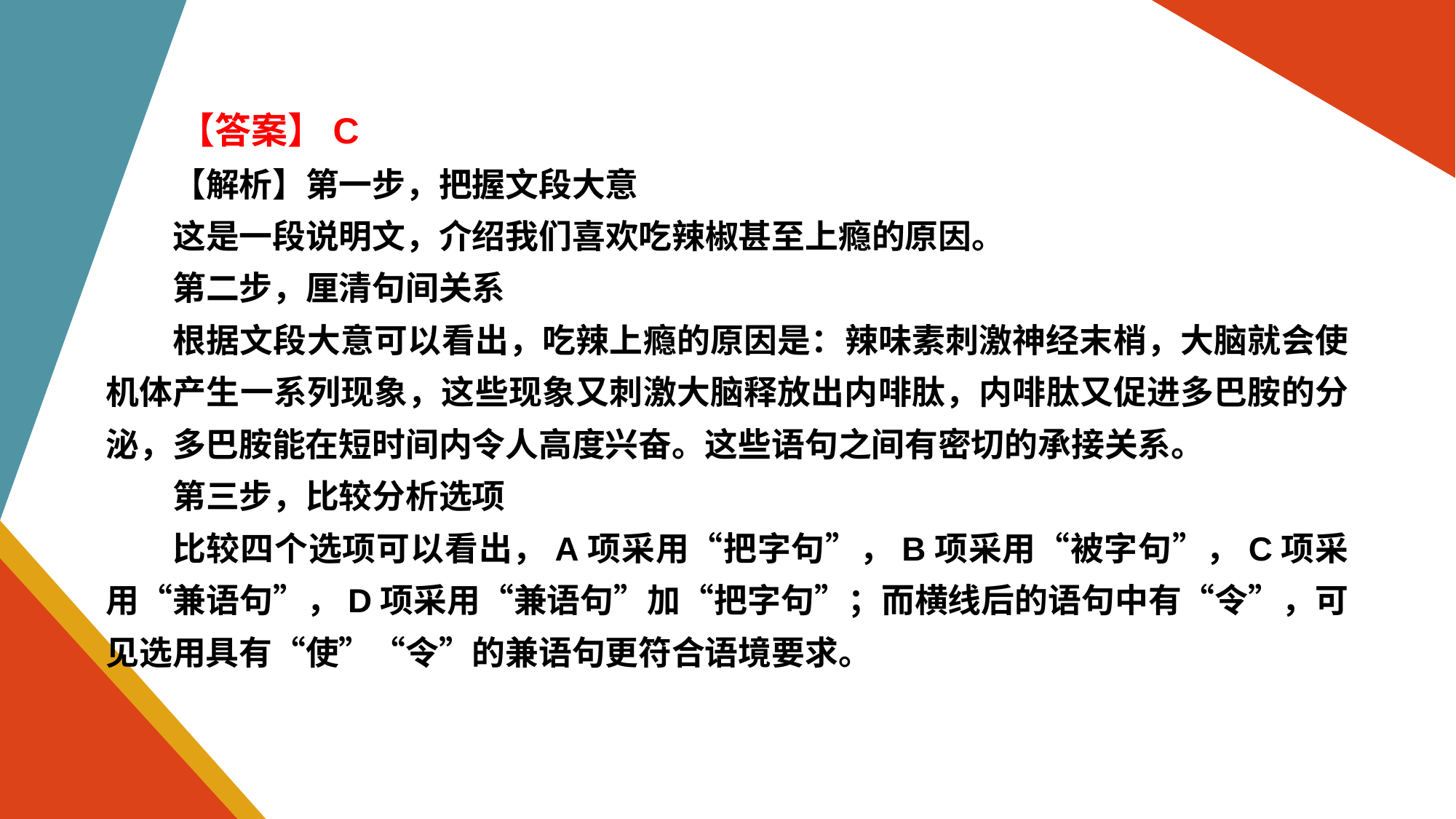

【答案】C
【解析】第一步，把握文段大意
这是一段说明文，介绍我们喜欢吃辣椒甚至上瘾的原因。
第二步，厘清句间关系
根据文段大意可以看出，吃辣上瘾的原因是：辣味素刺激神经末梢，大脑就会使机体产生一系列现象，这些现象又刺激大脑释放出内啡肽，内啡肽又促进多巴胺的分泌，多巴胺能在短时间内令人高度兴奋。这些语句之间有密切的承接关系。
第三步，比较分析选项
比较四个选项可以看出，A项采用“把字句”，B项采用“被字句”，C项采用“兼语句”，D项采用“兼语句”加“把字句”；而横线后的语句中有“令”，可见选用具有“使”“令”的兼语句更符合语境要求。